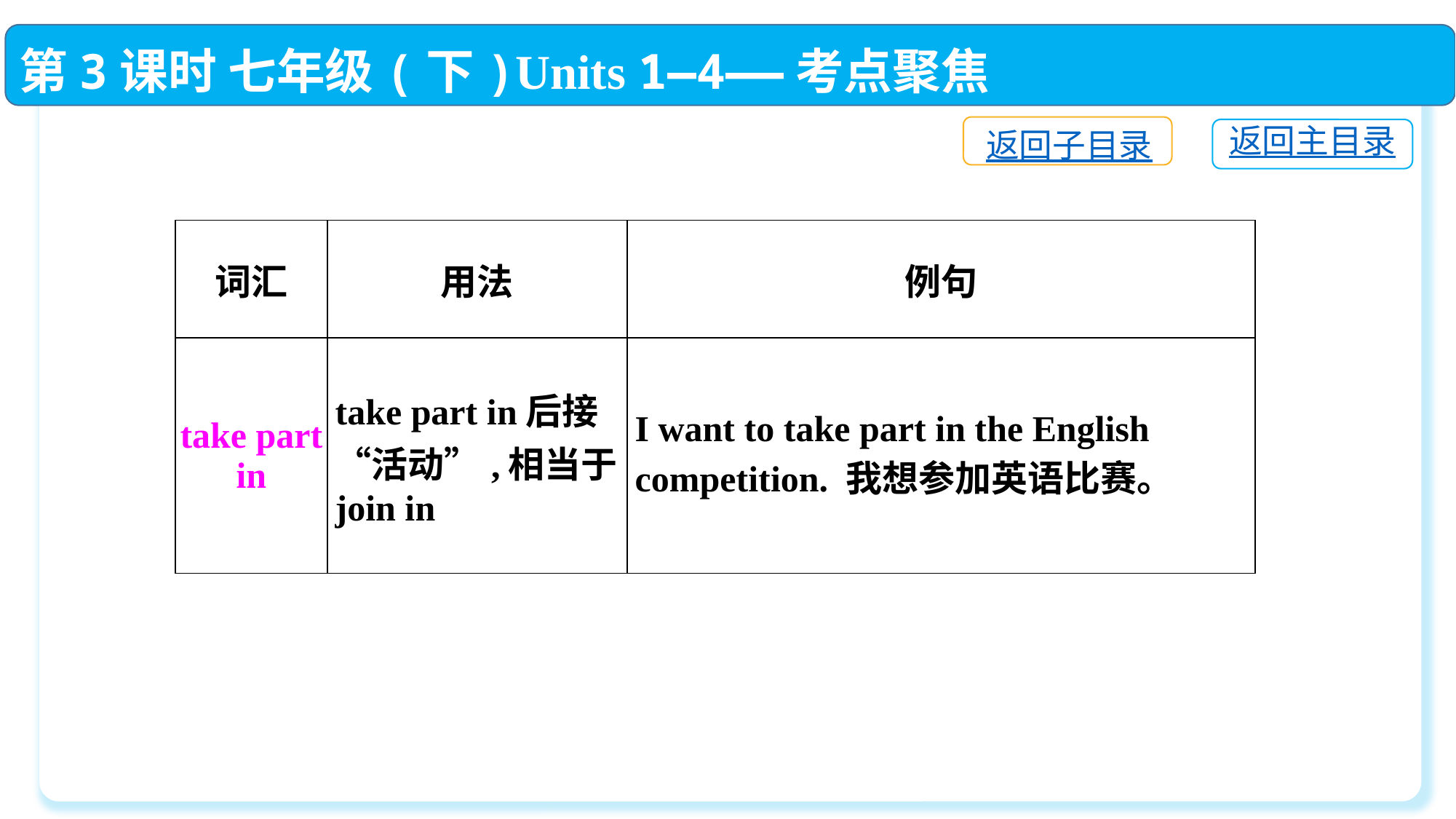

第3课时 七年级(下)Units 1—4——考点聚焦

返回子目录
返回主目录

| 词汇 | 用法 | 例句 |
| --- | --- | --- |
| take part in | take part in后接“活动”,相当于join in | I want to take part in the English competition. 我想参加英语比赛。 |